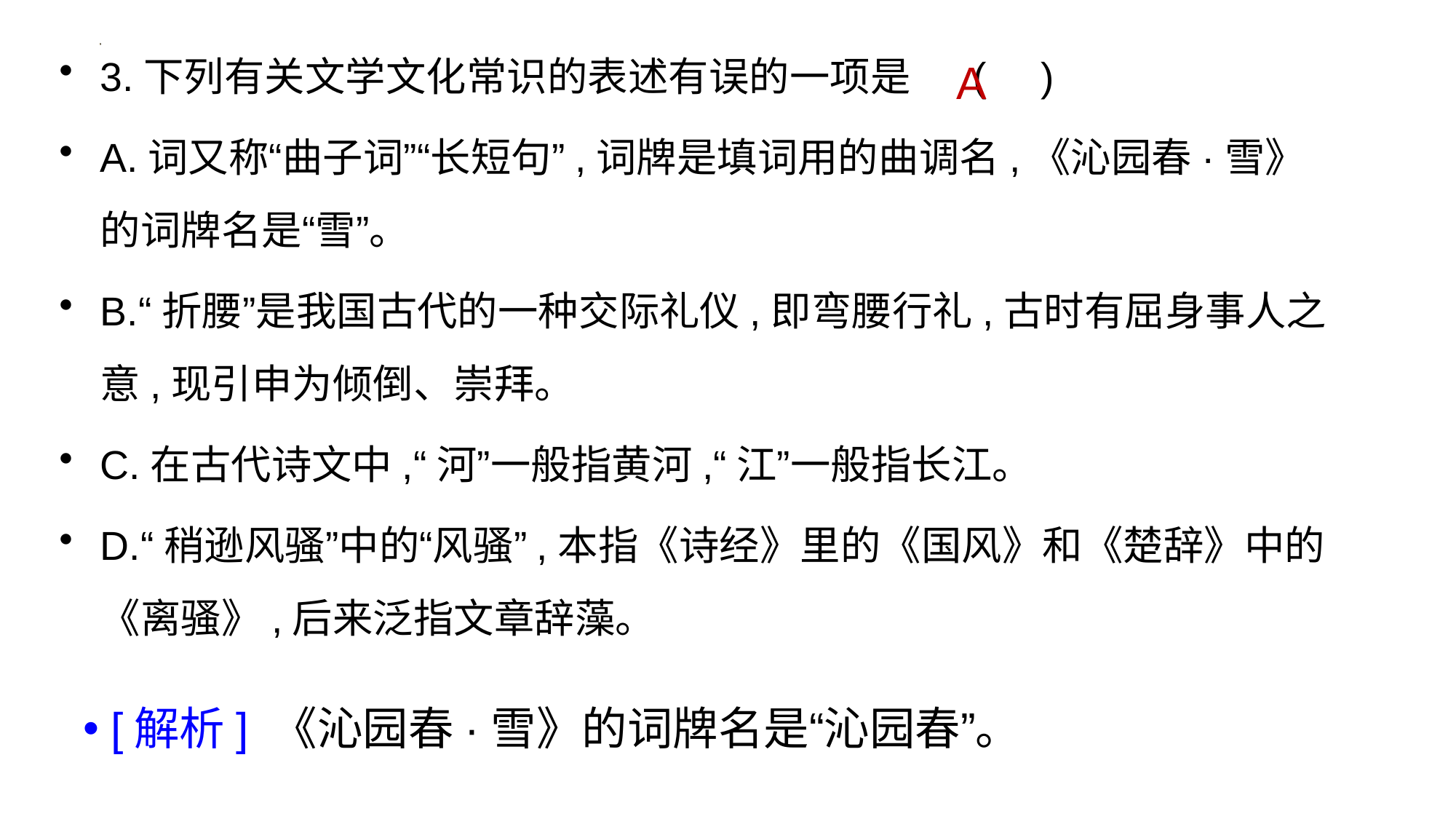

A
3.下列有关文学文化常识的表述有误的一项是	(     )
A.词又称“曲子词”“长短句”,词牌是填词用的曲调名,《沁园春·雪》的词牌名是“雪”。
B.“折腰”是我国古代的一种交际礼仪,即弯腰行礼,古时有屈身事人之意,现引申为倾倒、崇拜。
C.在古代诗文中,“河”一般指黄河,“江”一般指长江。
D.“稍逊风骚”中的“风骚”,本指《诗经》里的《国风》和《楚辞》中的《离骚》,后来泛指文章辞藻。
[解析] 《沁园春·雪》的词牌名是“沁园春”。